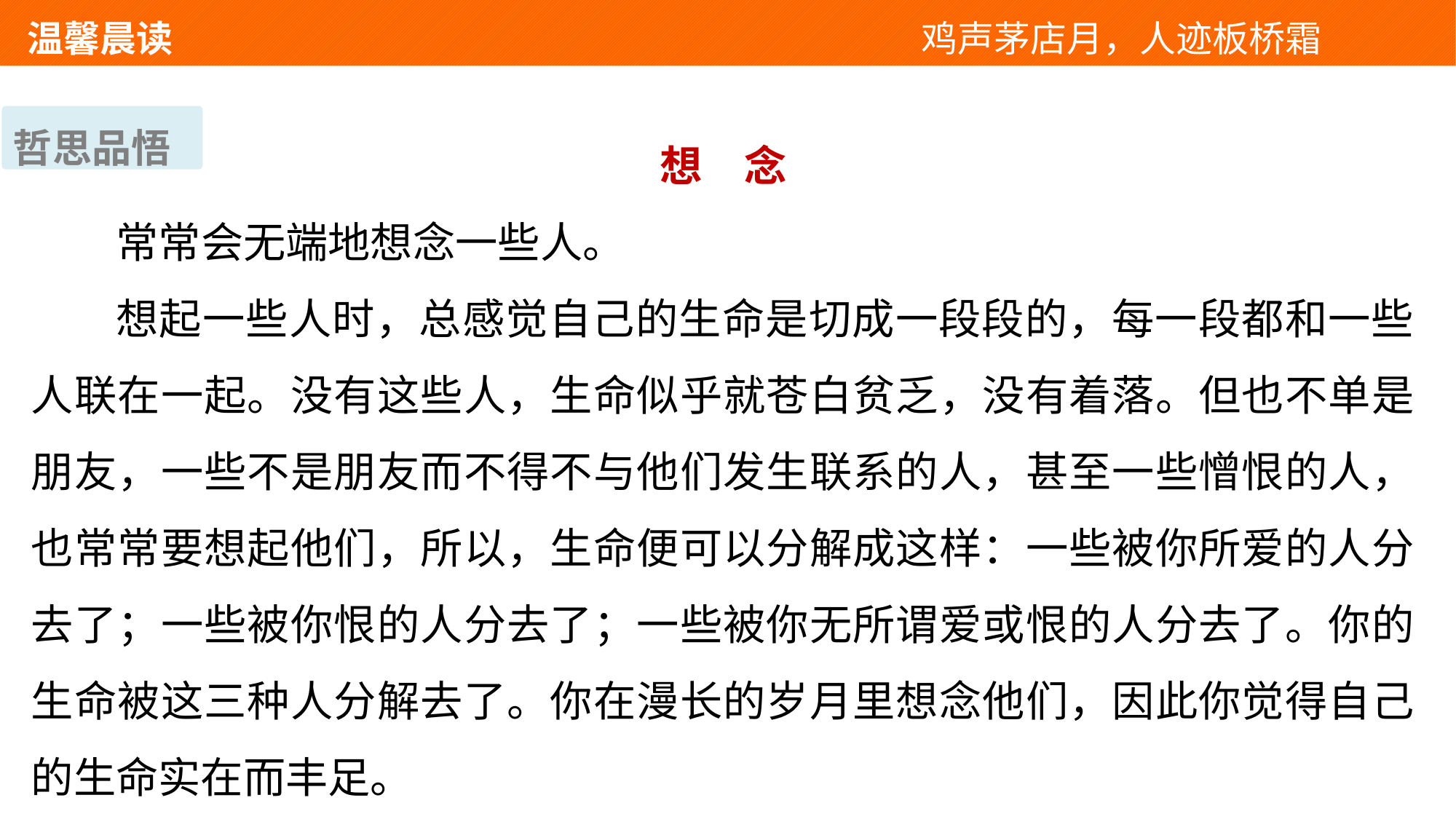

温馨晨读                                     　 　　　　　　　　　　　鸡声茅店月，人迹板桥霜
哲思品悟

想　念
常常会无端地想念一些人。
想起一些人时，总感觉自己的生命是切成一段段的，每一段都和一些人联在一起。没有这些人，生命似乎就苍白贫乏，没有着落。但也不单是朋友，一些不是朋友而不得不与他们发生联系的人，甚至一些憎恨的人，也常常要想起他们，所以，生命便可以分解成这样：一些被你所爱的人分去了；一些被你恨的人分去了；一些被你无所谓爱或恨的人分去了。你的生命被这三种人分解去了。你在漫长的岁月里想念他们，因此你觉得自己的生命实在而丰足。